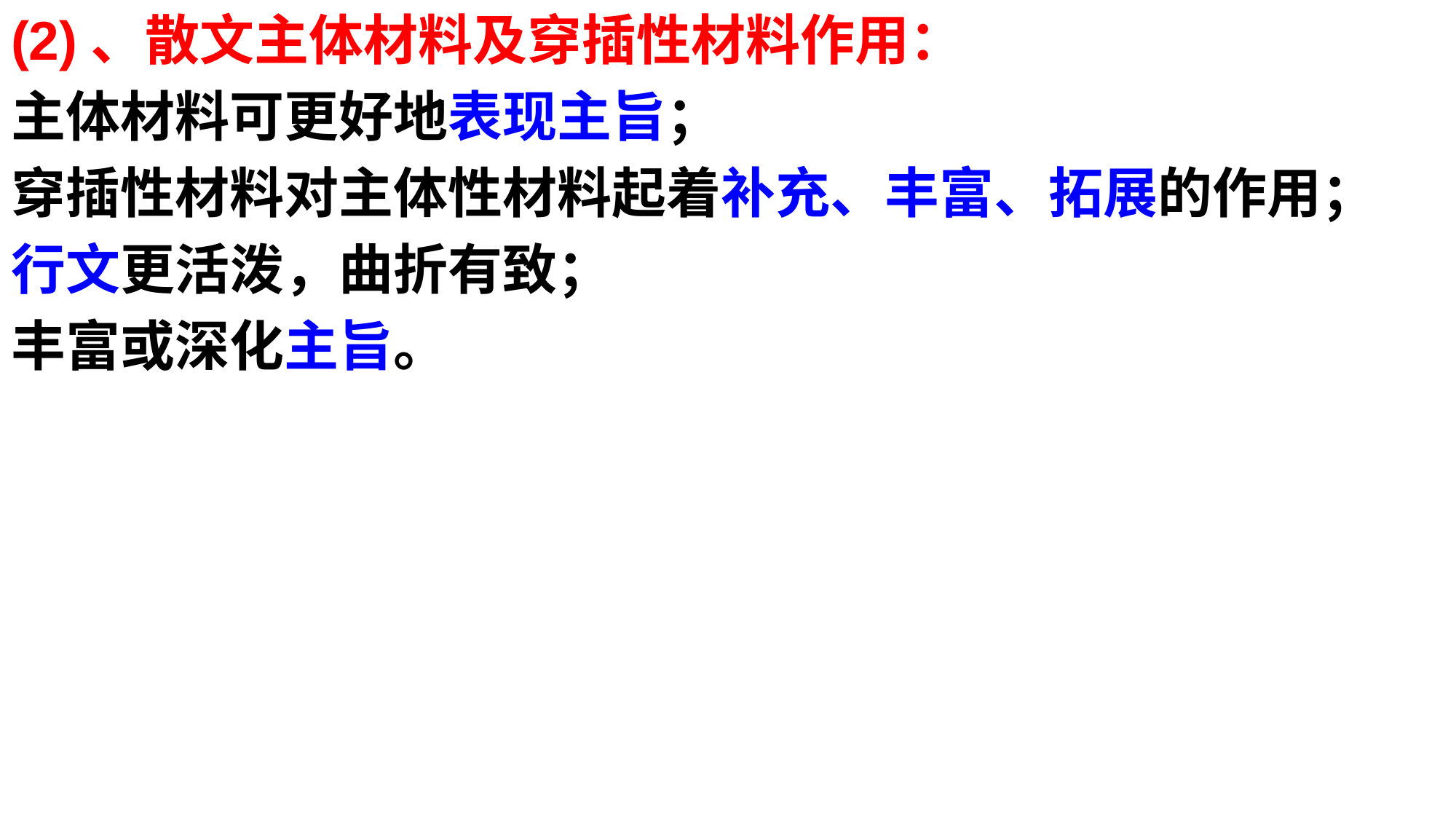

(2)、散文主体材料及穿插性材料作用：
主体材料可更好地表现主旨；
穿插性材料对主体性材料起着补充、丰富、拓展的作用；
行文更活泼，曲折有致；
丰富或深化主旨。